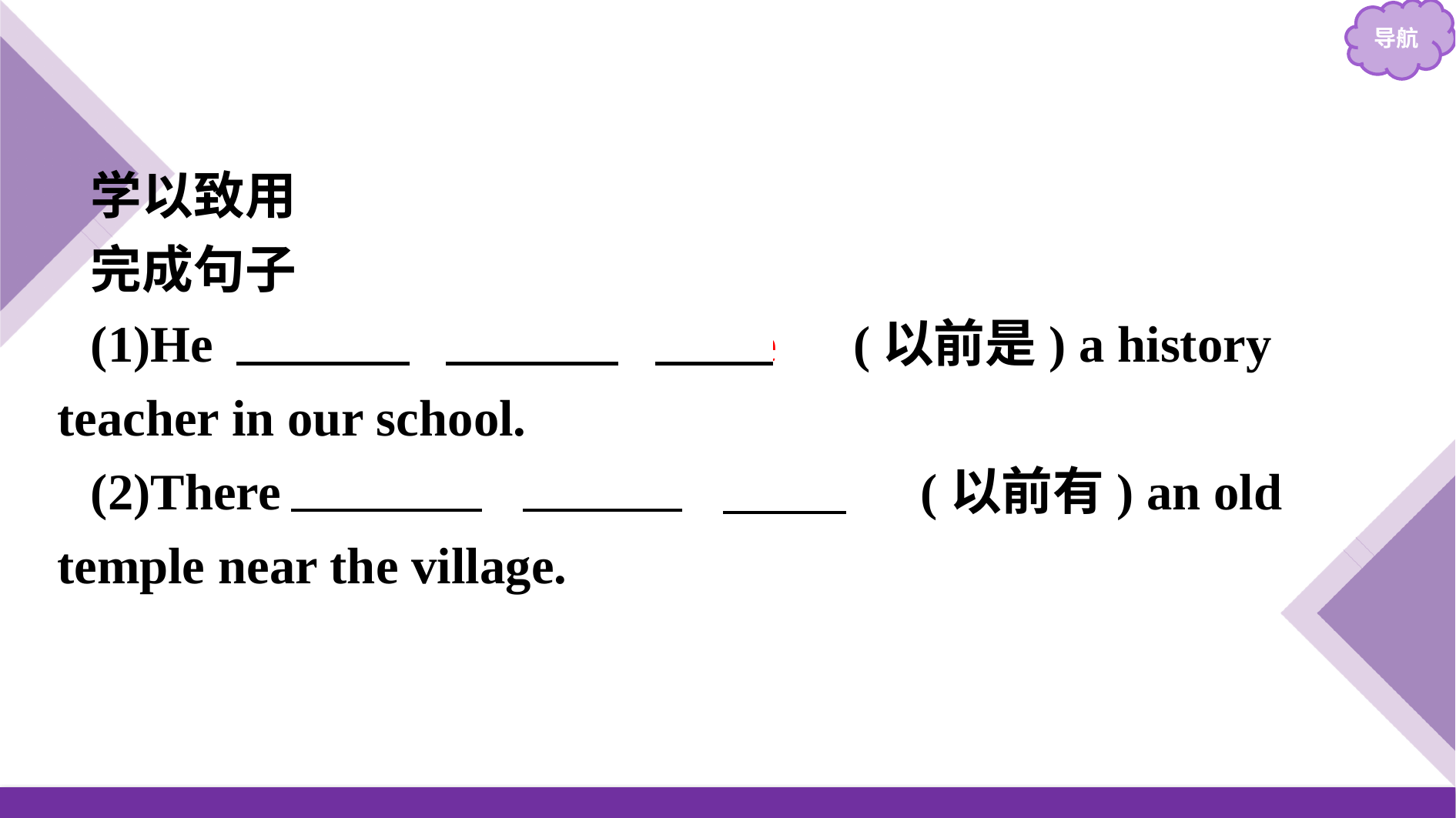

学以致用
完成句子
(1)He 　used　 　to　 　be　(以前是) a history teacher in our school.
(2)There 　used　 　to　 　be　(以前有) an old temple near the village.